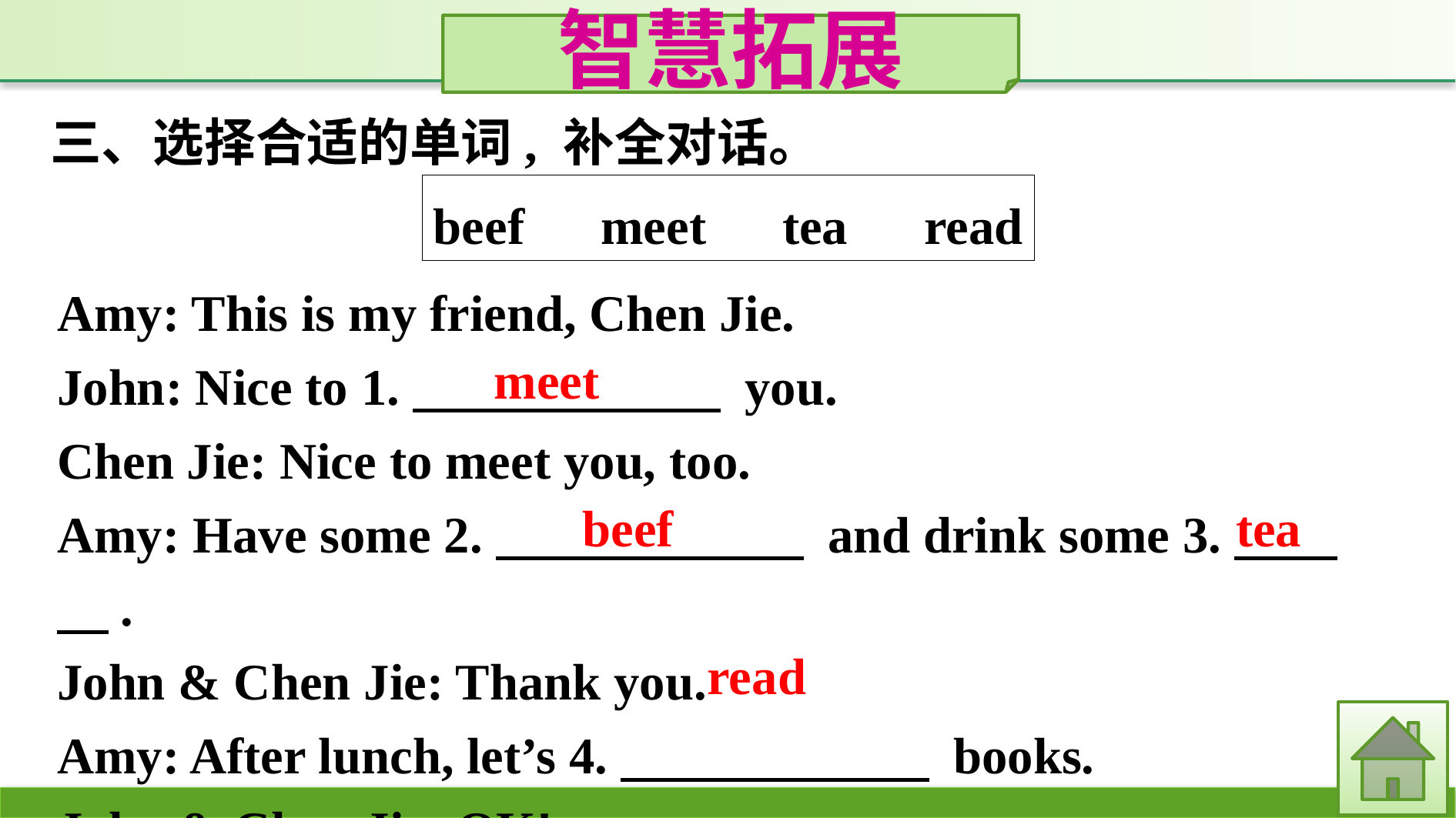

智慧拓展
三、选择合适的单词, 补全对话。
beef　meet　tea　read
Amy: This is my friend, Chen Jie.
John: Nice to 1.　　　　　　 you.
Chen Jie: Nice to meet you, too.
Amy: Have some 2.　　　　　　 and drink some 3.　　　.
John & Chen Jie: Thank you.
Amy: After lunch, let’s 4.　　　　　　 books.
John & Chen Jie: OK!
meet
beef
tea
read